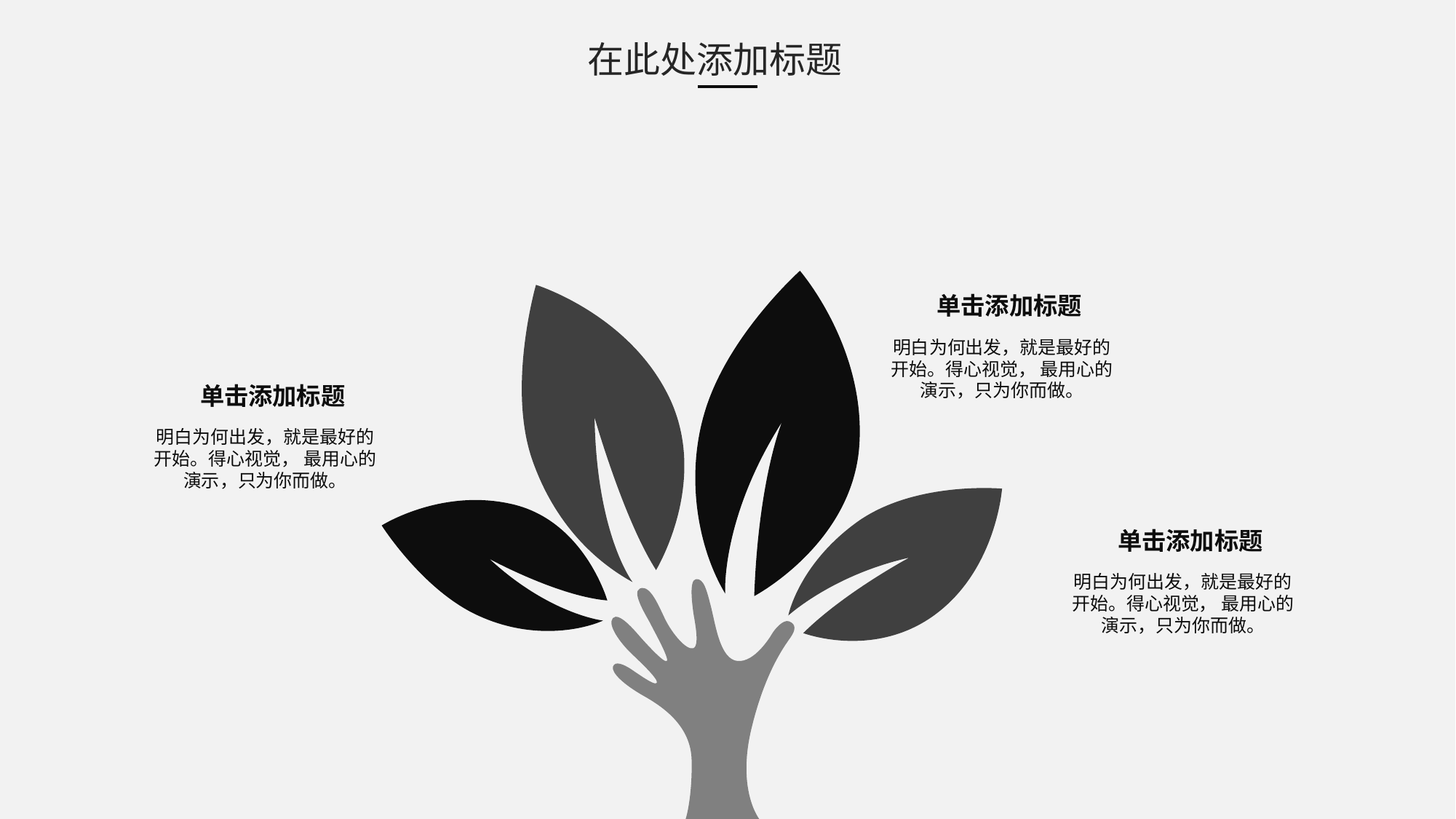

在此处添加标题

单击添加标题
明白为何出发，就是最好的开始。得心视觉， 最用心的演示，只为你而做。
单击添加标题
明白为何出发，就是最好的开始。得心视觉， 最用心的演示，只为你而做。

单击添加标题
明白为何出发，就是最好的开始。得心视觉， 最用心的演示，只为你而做。